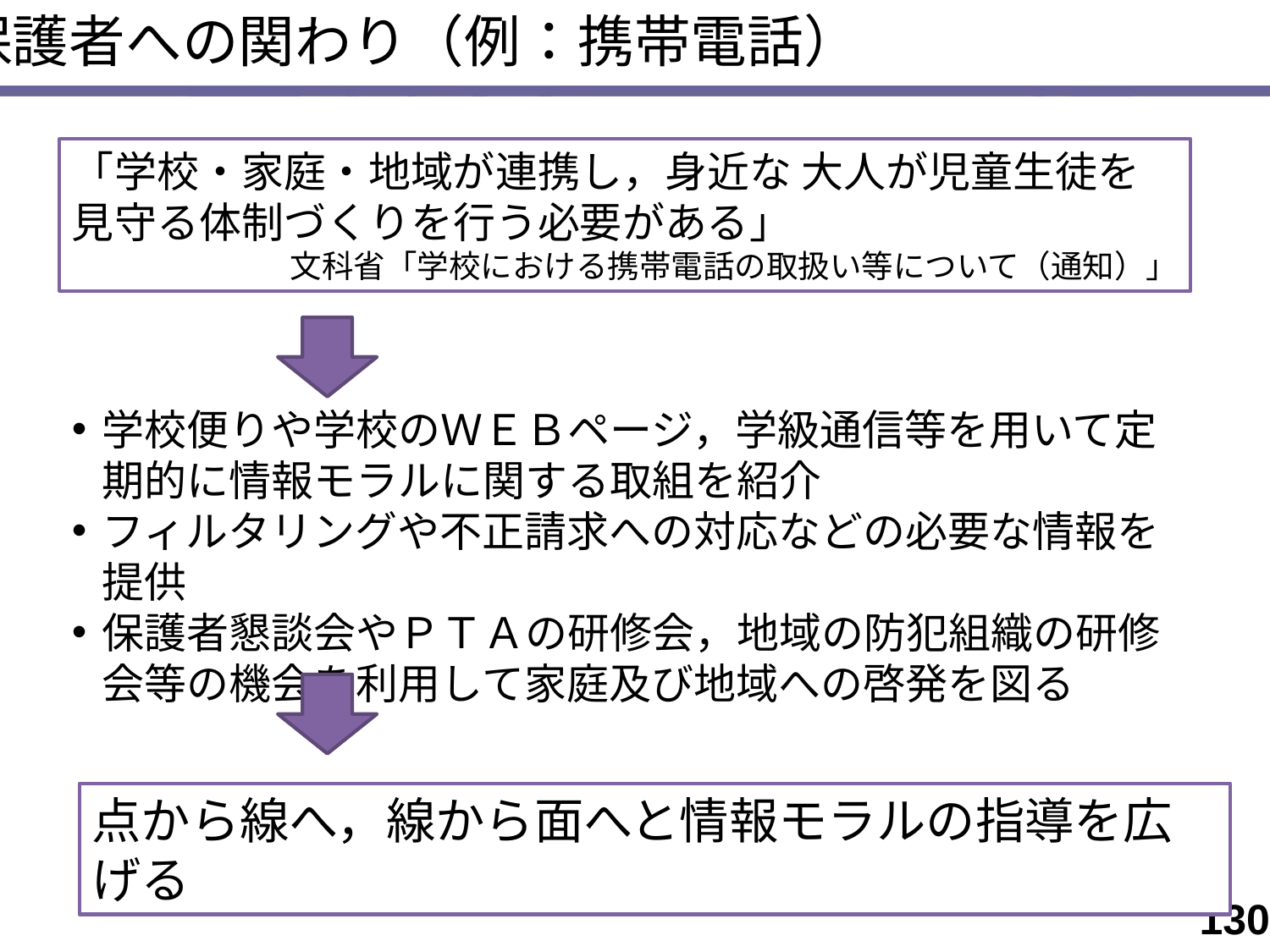

保護者への関わり（例：携帯電話）
「学校・家庭・地域が連携し，身近な 大人が児童生徒を見守る体制づくりを行う必要がある」
文科省「学校における携帯電話の取扱い等について（通知）」

学校便りや学校のＷＥＢページ，学級通信等を用いて定期的に情報モラルに関する取組を紹介
フィルタリングや不正請求への対応などの必要な情報を提供
保護者懇談会やＰＴＡの研修会，地域の防犯組織の研修会等の機会を利用して家庭及び地域への啓発を図る

点から線へ，線から面へと情報モラルの指導を広げる
130